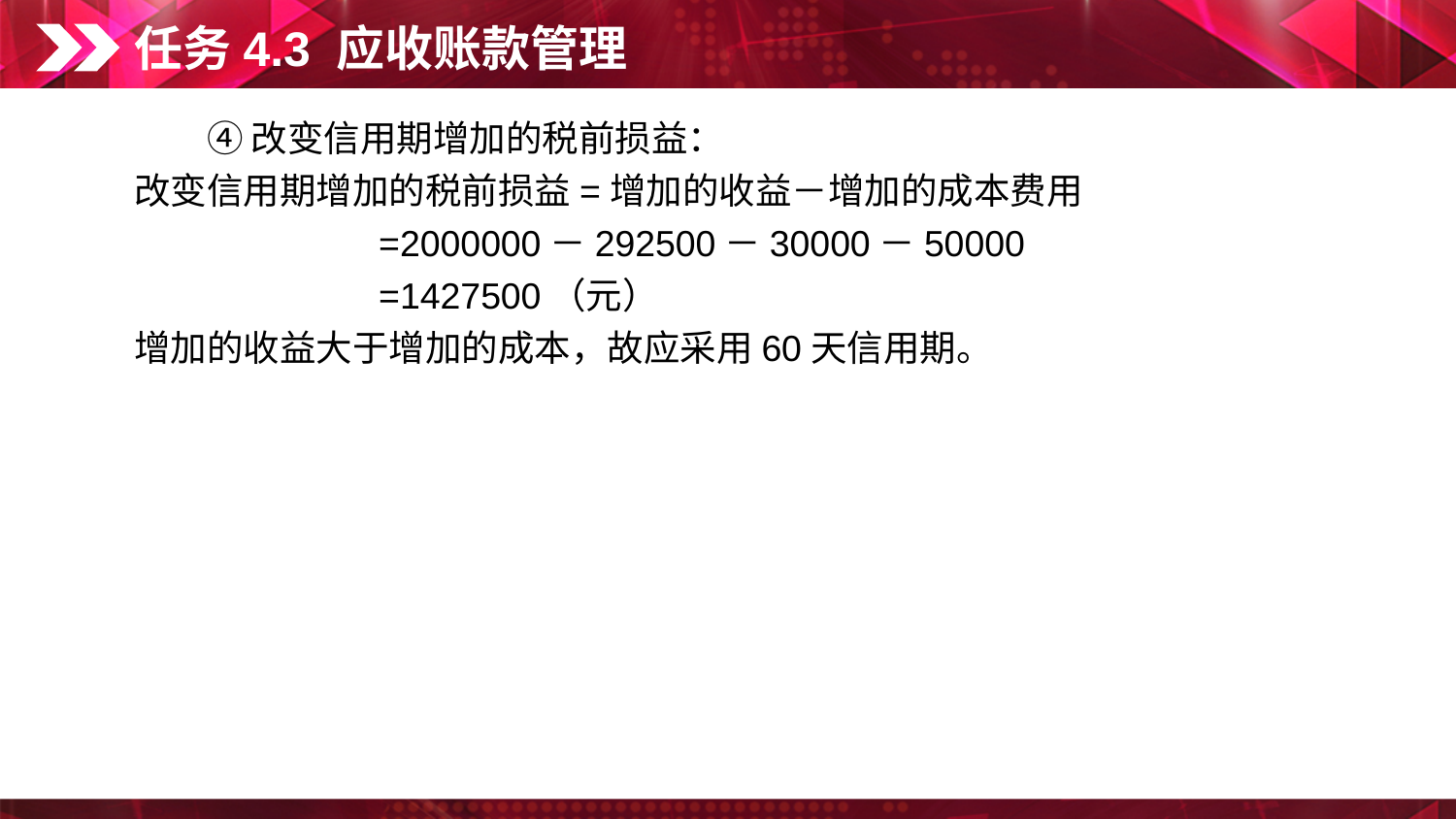

任务4.3 应收账款管理

　　④ 改变信用期增加的税前损益：
改变信用期增加的税前损益=增加的收益－增加的成本费用
                        =2000000－292500－30000－50000
                        =1427500（元）
增加的收益大于增加的成本，故应采用60天信用期。